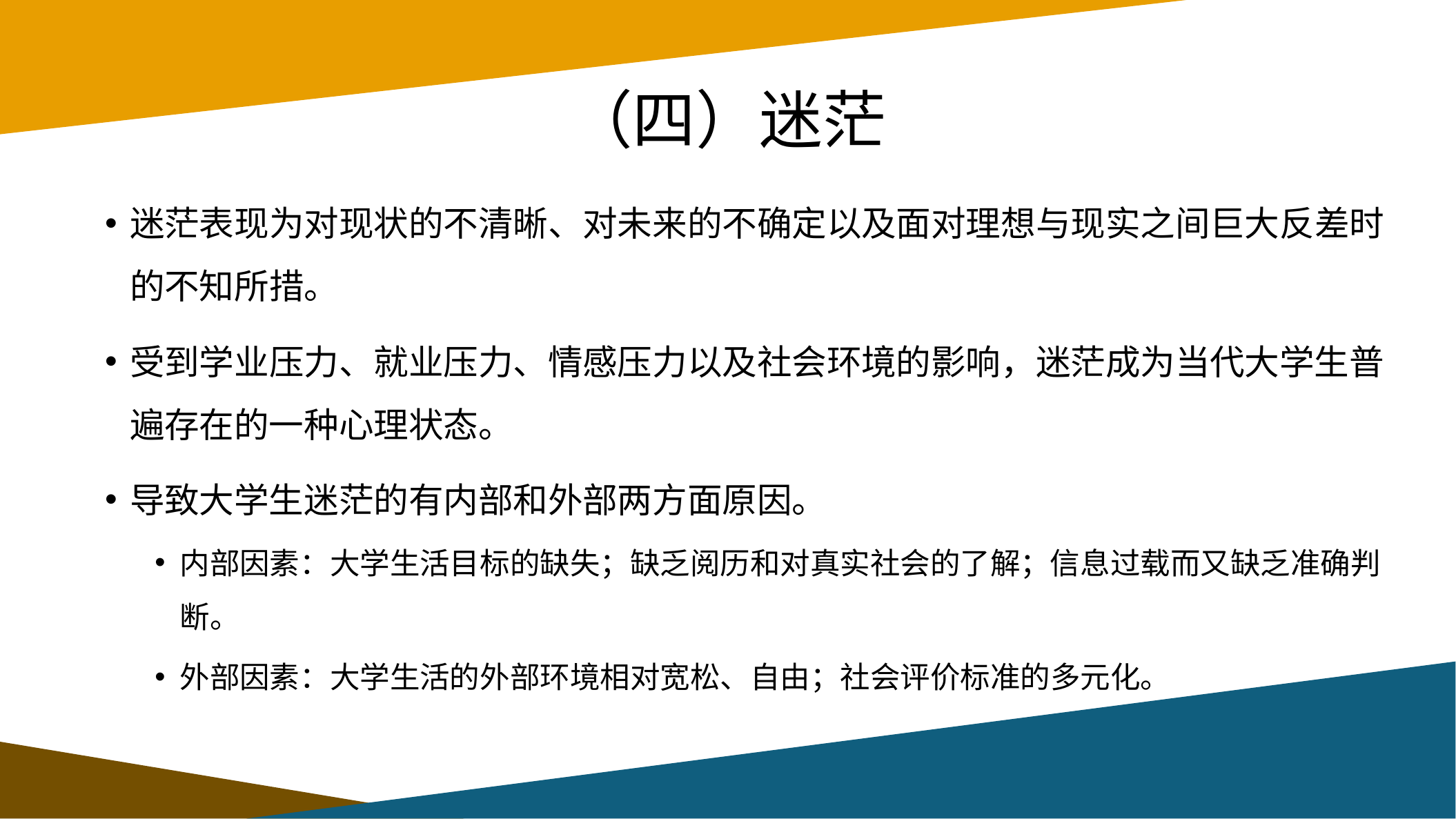

# （四）迷茫
迷茫表现为对现状的不清晰、对未来的不确定以及面对理想与现实之间巨大反差时的不知所措。
受到学业压力、就业压力、情感压力以及社会环境的影响，迷茫成为当代大学生普遍存在的一种心理状态。
导致大学生迷茫的有内部和外部两方面原因。
内部因素：大学生活目标的缺失；缺乏阅历和对真实社会的了解；信息过载而又缺乏准确判断。
外部因素：大学生活的外部环境相对宽松、自由；社会评价标准的多元化。